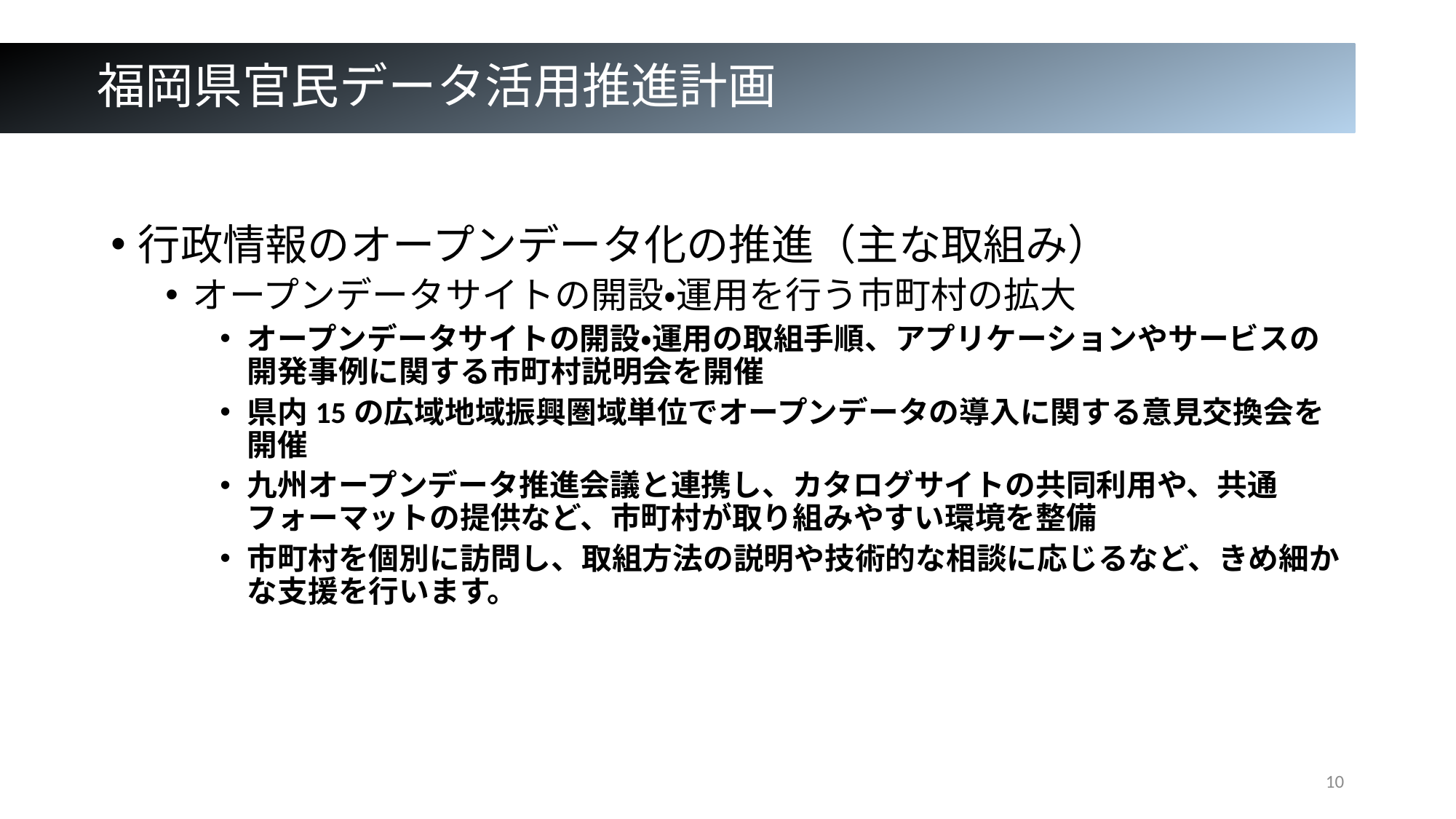

# 福岡県官民データ活用推進計画
行政情報のオープンデータ化の推進（主な取組み）
オープンデータサイトの開設・運用を行う市町村の拡大
オープンデータサイトの開設・運用の取組手順、アプリケーションやサービスの開発事例に関する市町村説明会を開催
県内15の広域地域振興圏域単位でオープンデータの導入に関する意見交換会を開催
九州オープンデータ推進会議と連携し、カタログサイトの共同利用や、共通フォーマットの提供など、市町村が取り組みやすい環境を整備
市町村を個別に訪問し、取組方法の説明や技術的な相談に応じるなど、きめ細かな支援を行います。
10